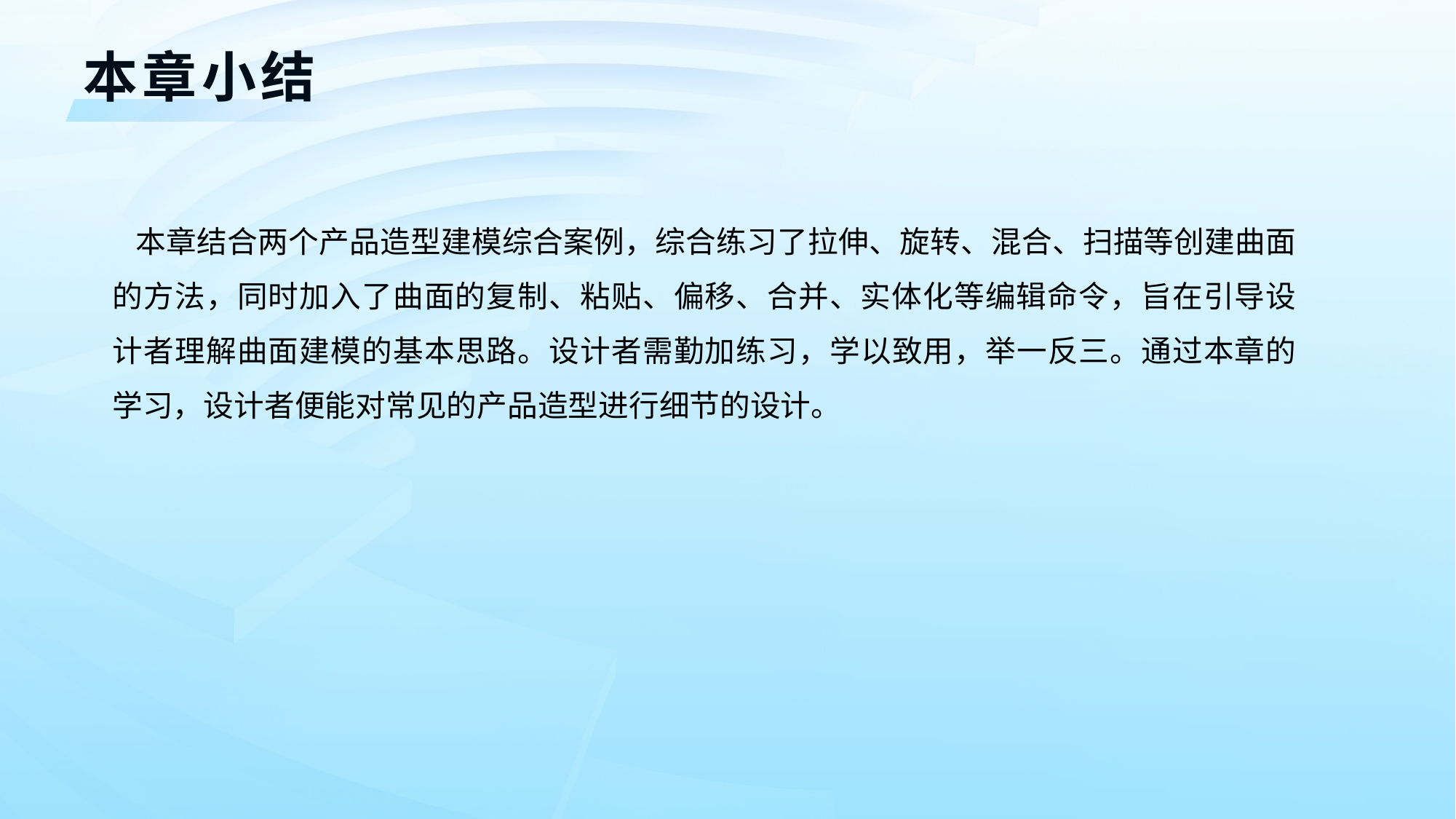

本章小结
本章结合两个产品造型建模综合案例，综合练习了拉伸、旋转、混合、扫描等创建曲面的方法，同时加入了曲面的复制、粘贴、偏移、合并、实体化等编辑命令，旨在引导设计者理解曲面建模的基本思路。设计者需勤加练习，学以致用，举一反三。通过本章的学习，设计者便能对常见的产品造型进行细节的设计。